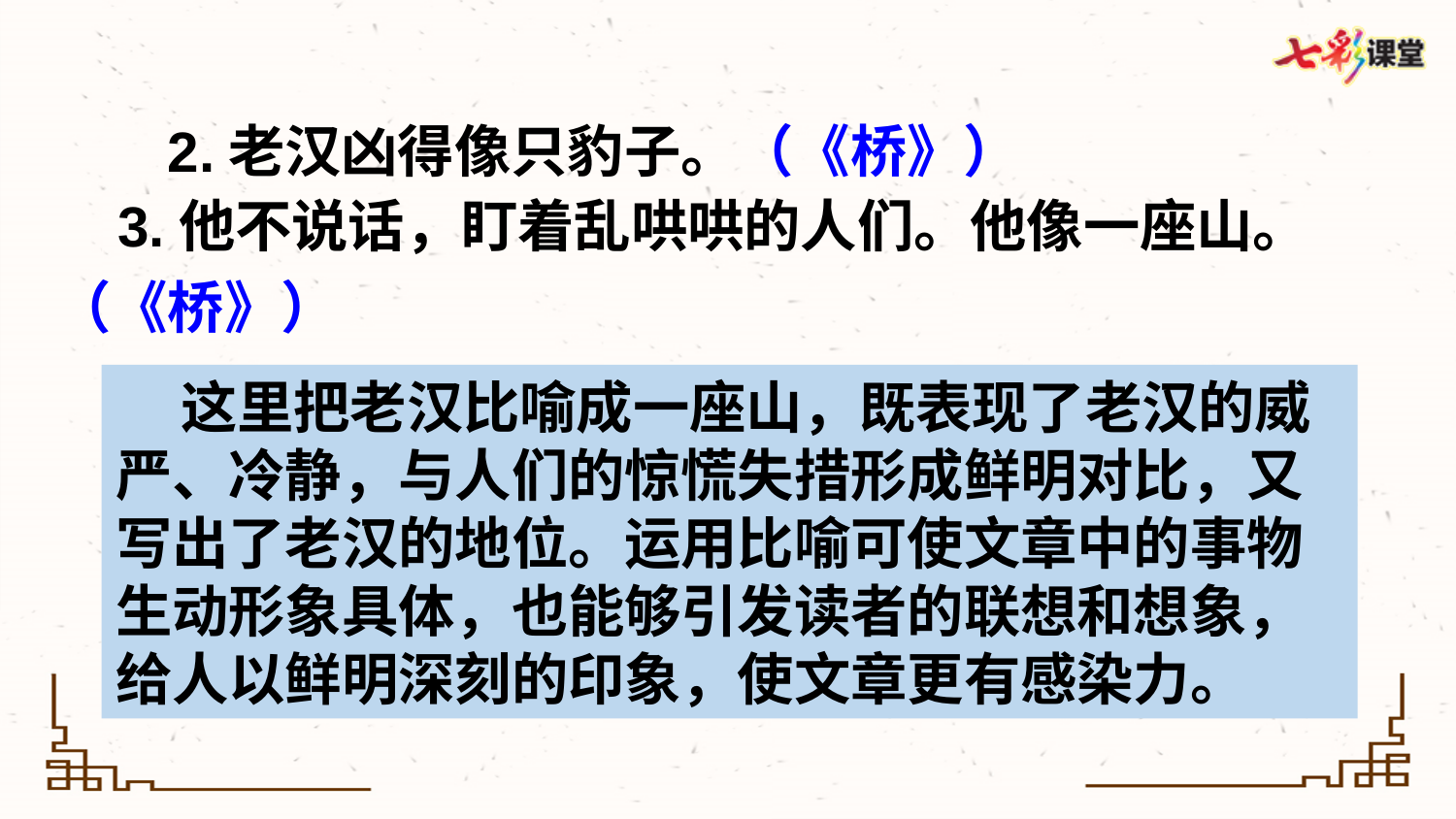

2.老汉凶得像只豹子。（《桥》）
    3.他不说话，盯着乱哄哄的人们。他像一座山。（《桥》）
    这里把老汉比喻成一座山，既表现了老汉的威严、冷静，与人们的惊慌失措形成鲜明对比，又写出了老汉的地位。运用比喻可使文章中的事物生动形象具体，也能够引发读者的联想和想象，给人以鲜明深刻的印象，使文章更有感染力。